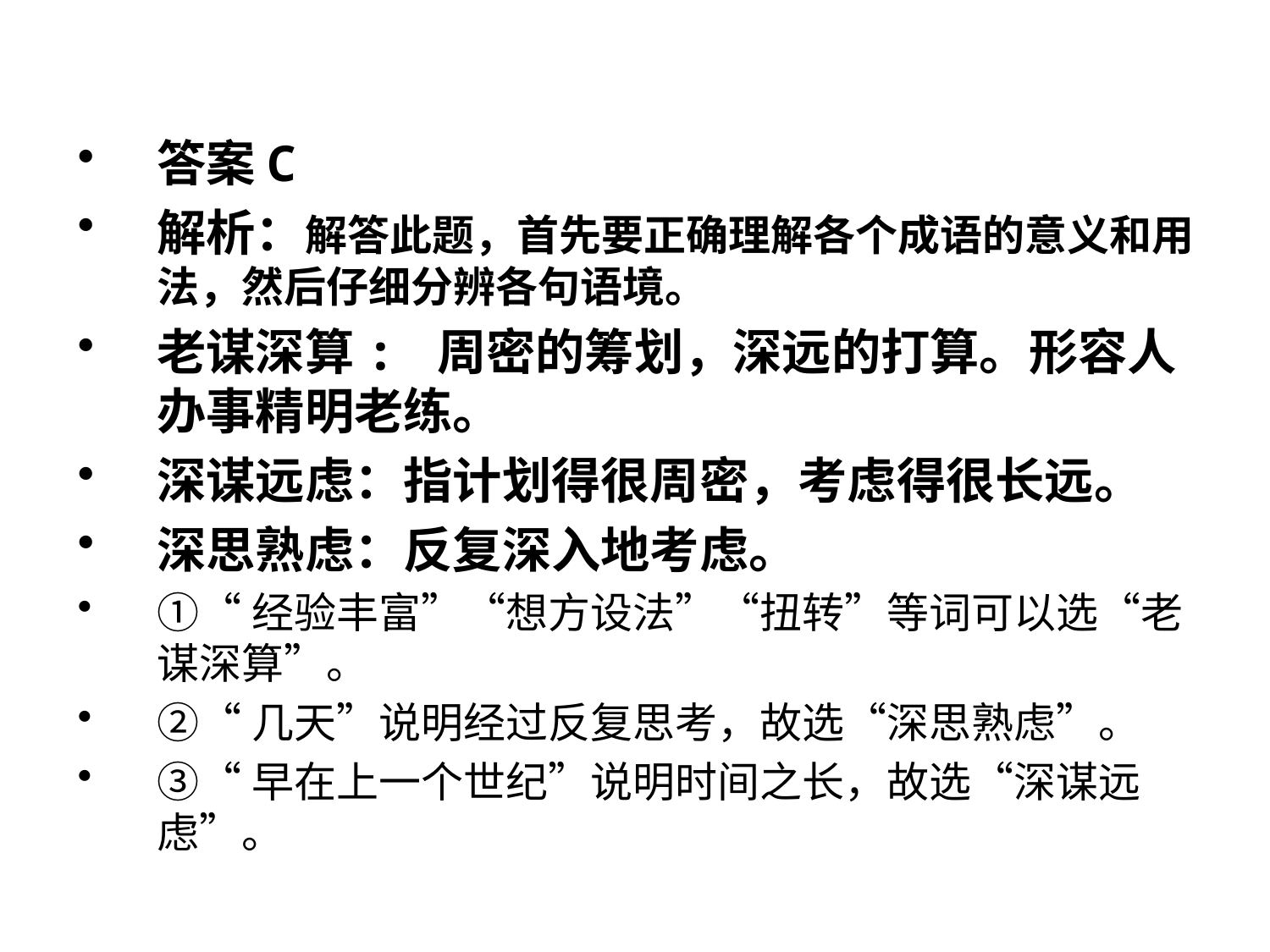

答案C
解析：解答此题，首先要正确理解各个成语的意义和用法，然后仔细分辨各句语境。
老谋深算: 周密的筹划，深远的打算。形容人办事精明老练。
深谋远虑：指计划得很周密，考虑得很长远。
深思熟虑：反复深入地考虑。
①“经验丰富”“想方设法”“扭转”等词可以选“老谋深算”。
②“几天”说明经过反复思考，故选“深思熟虑”。
③“早在上一个世纪”说明时间之长，故选“深谋远虑”。